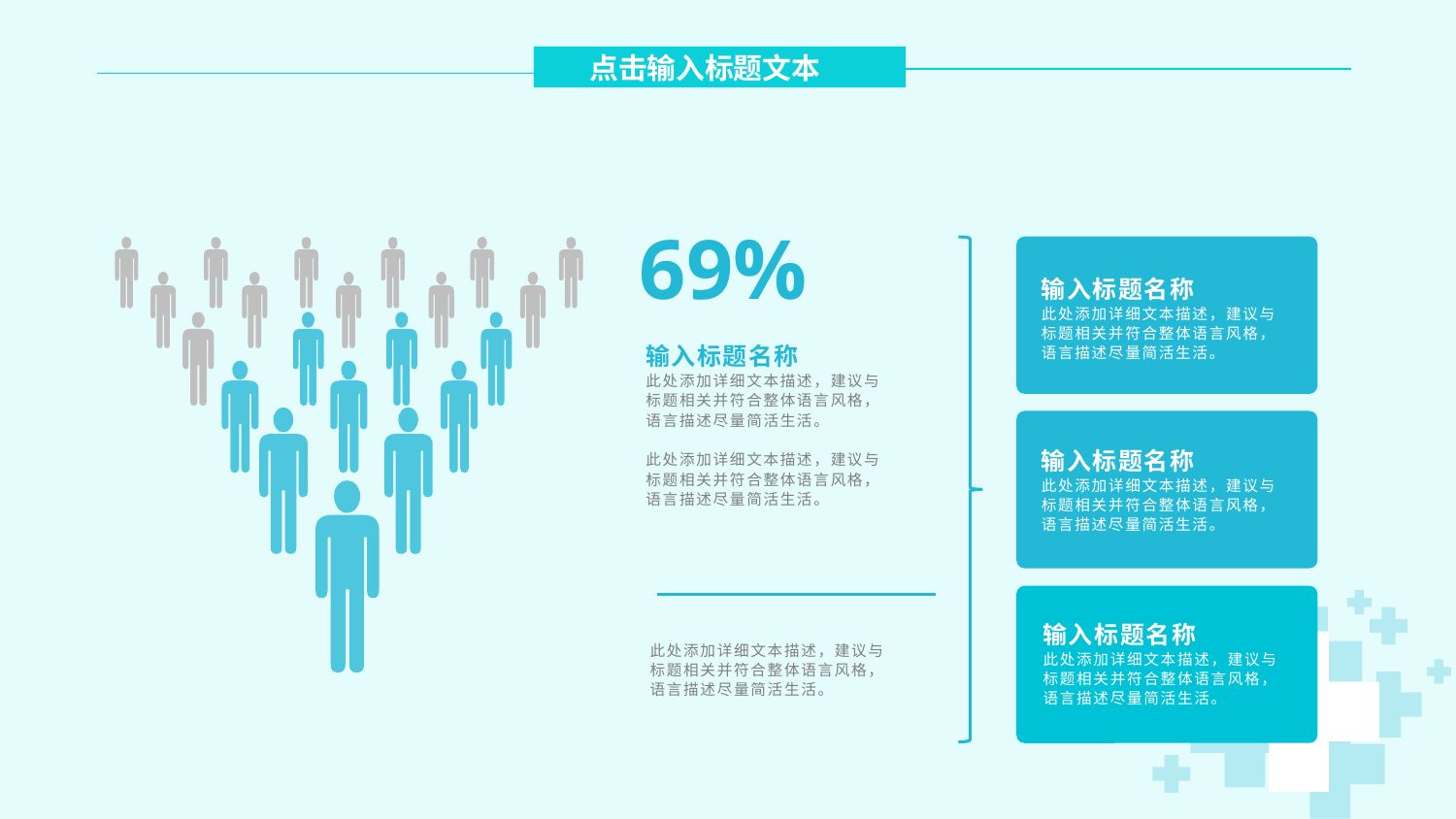

点击输入标题文本

69%

输入标题名称
此处添加详细文本描述，建议与标题相关并符合整体语言风格，语言描述尽量简活生活。

输入标题名称
此处添加详细文本描述，建议与标题相关并符合整体语言风格，语言描述尽量简活生活。

此处添加详细文本描述，建议与标题相关并符合整体语言风格，语言描述尽量简活生活。

输入标题名称
此处添加详细文本描述，建议与标题相关并符合整体语言风格，语言描述尽量简活生活。

输入标题名称
此处添加详细文本描述，建议与标题相关并符合整体语言风格，语言描述尽量简活生活。

此处添加详细文本描述，建议与标题相关并符合整体语言风格，语言描述尽量简活生活。